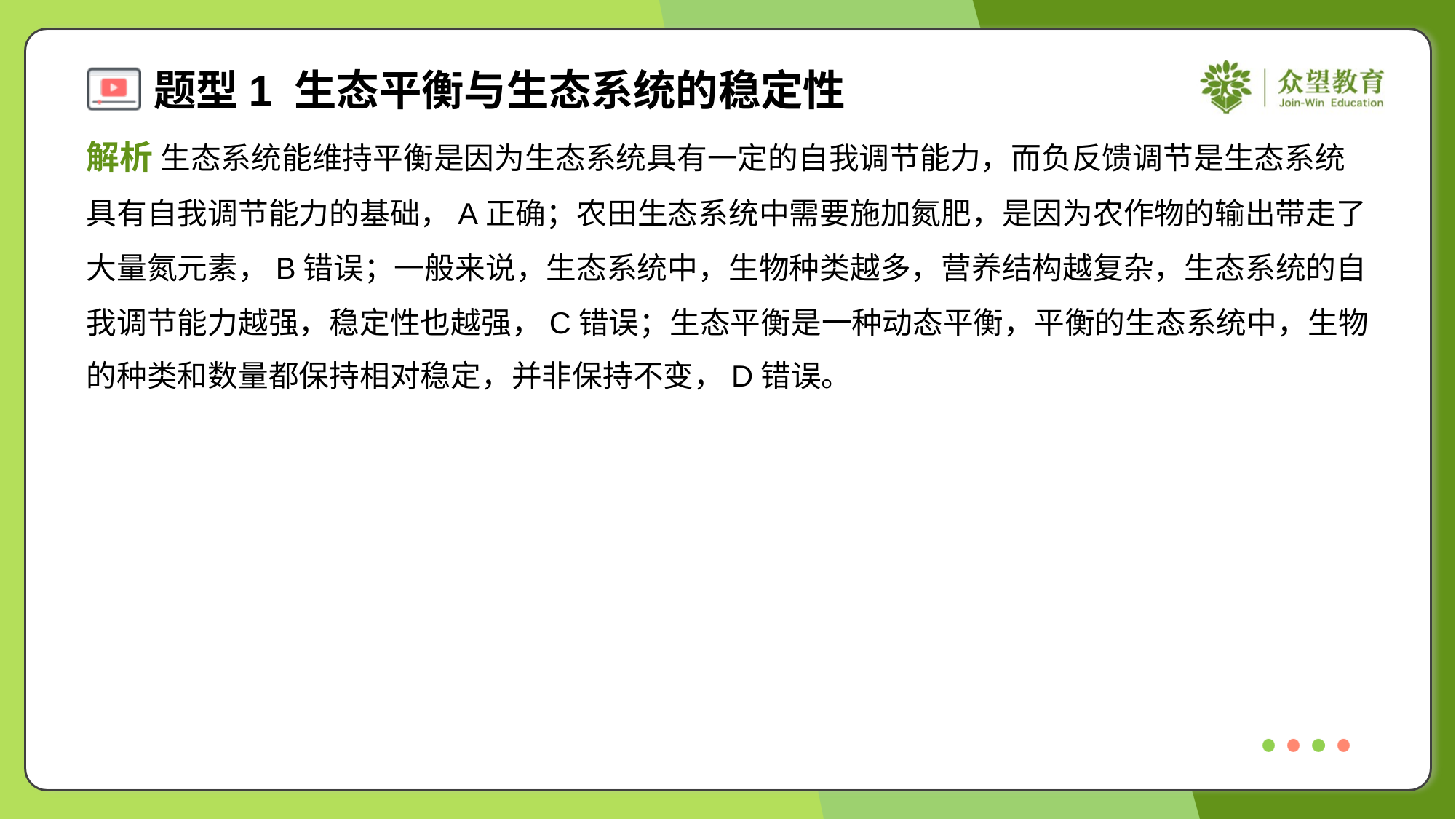

解析 生态系统能维持平衡是因为生态系统具有一定的自我调节能力，而负反馈调节是生态系统
具有自我调节能力的基础，A正确；农田生态系统中需要施加氮肥，是因为农作物的输出带走了
大量氮元素，B错误；一般来说，生态系统中，生物种类越多，营养结构越复杂，生态系统的自
我调节能力越强，稳定性也越强，C错误；生态平衡是一种动态平衡，平衡的生态系统中，生物
的种类和数量都保持相对稳定，并非保持不变，D错误。